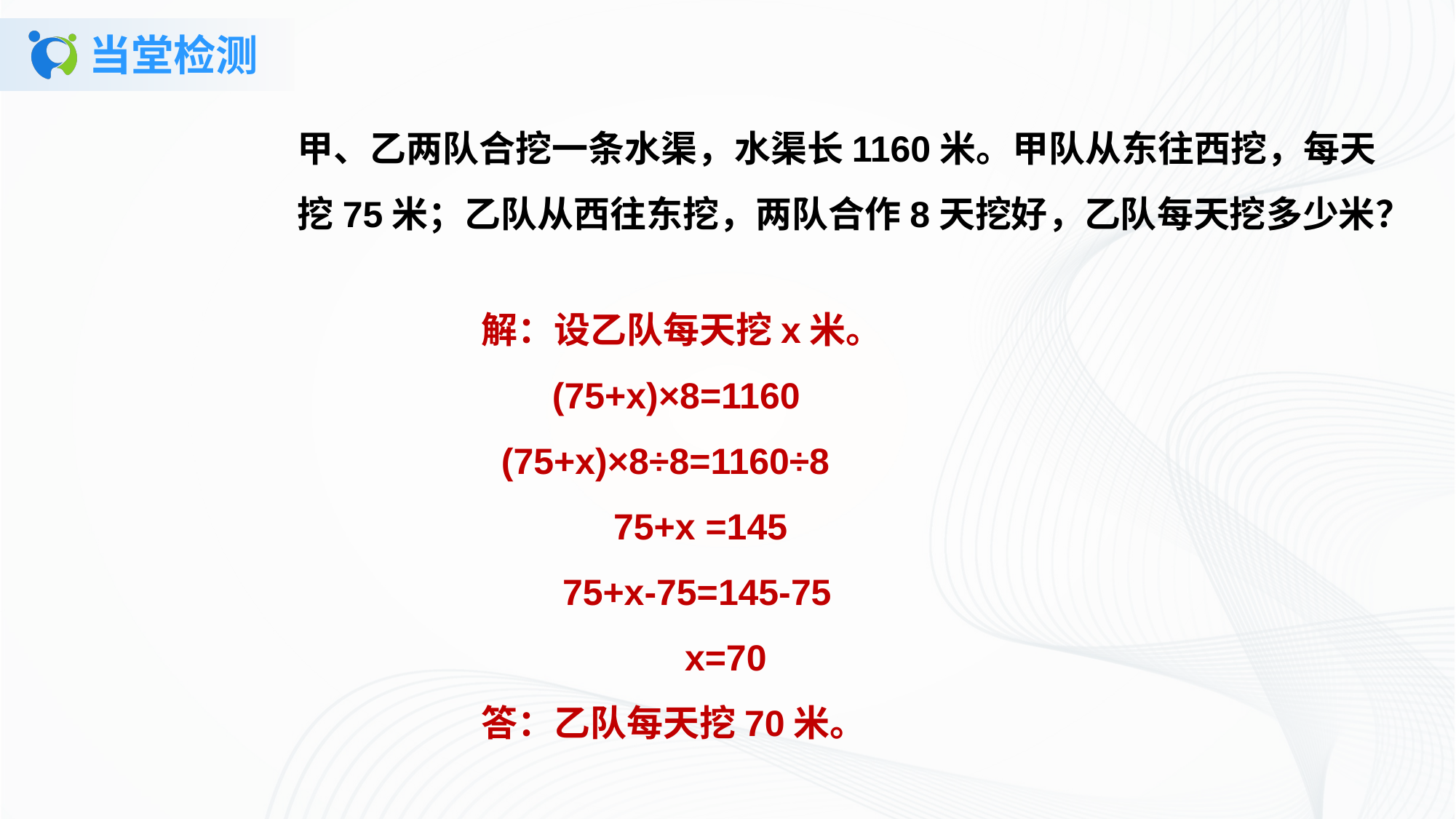

# 当堂检测
甲、乙两队合挖一条水渠，水渠长1160米。甲队从东往西挖，每天挖75米；乙队从西往东挖，两队合作8天挖好，乙队每天挖多少米？
解：设乙队每天挖x米。
       (75+x)×8=1160
  (75+x)×8÷8=1160÷8
             75+x =145
        75+x-75=145-75
                    x=70
答：乙队每天挖70米。